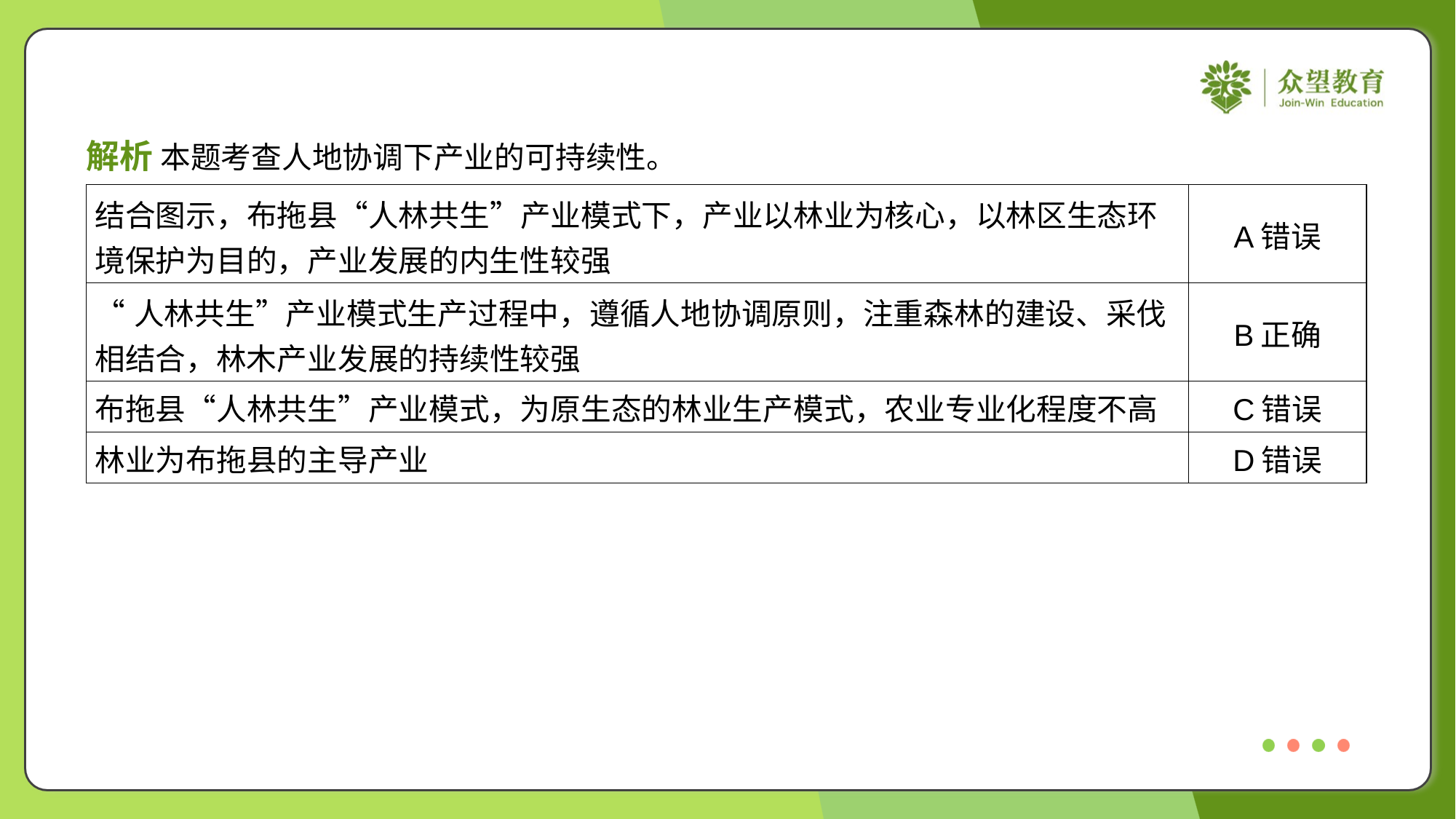

解析 本题考查人地协调下产业的可持续性。
| 结合图示，布拖县“人林共生”产业模式下，产业以林业为核心，以林区生态环 境保护为目的，产业发展的内生性较强 | A错误 |
| --- | --- |
| “人林共生”产业模式生产过程中，遵循人地协调原则，注重森林的建设、采伐 相结合，林木产业发展的持续性较强 | B正确 |
| 布拖县“人林共生”产业模式，为原生态的林业生产模式，农业专业化程度不高 | C错误 |
| 林业为布拖县的主导产业 | D错误 |